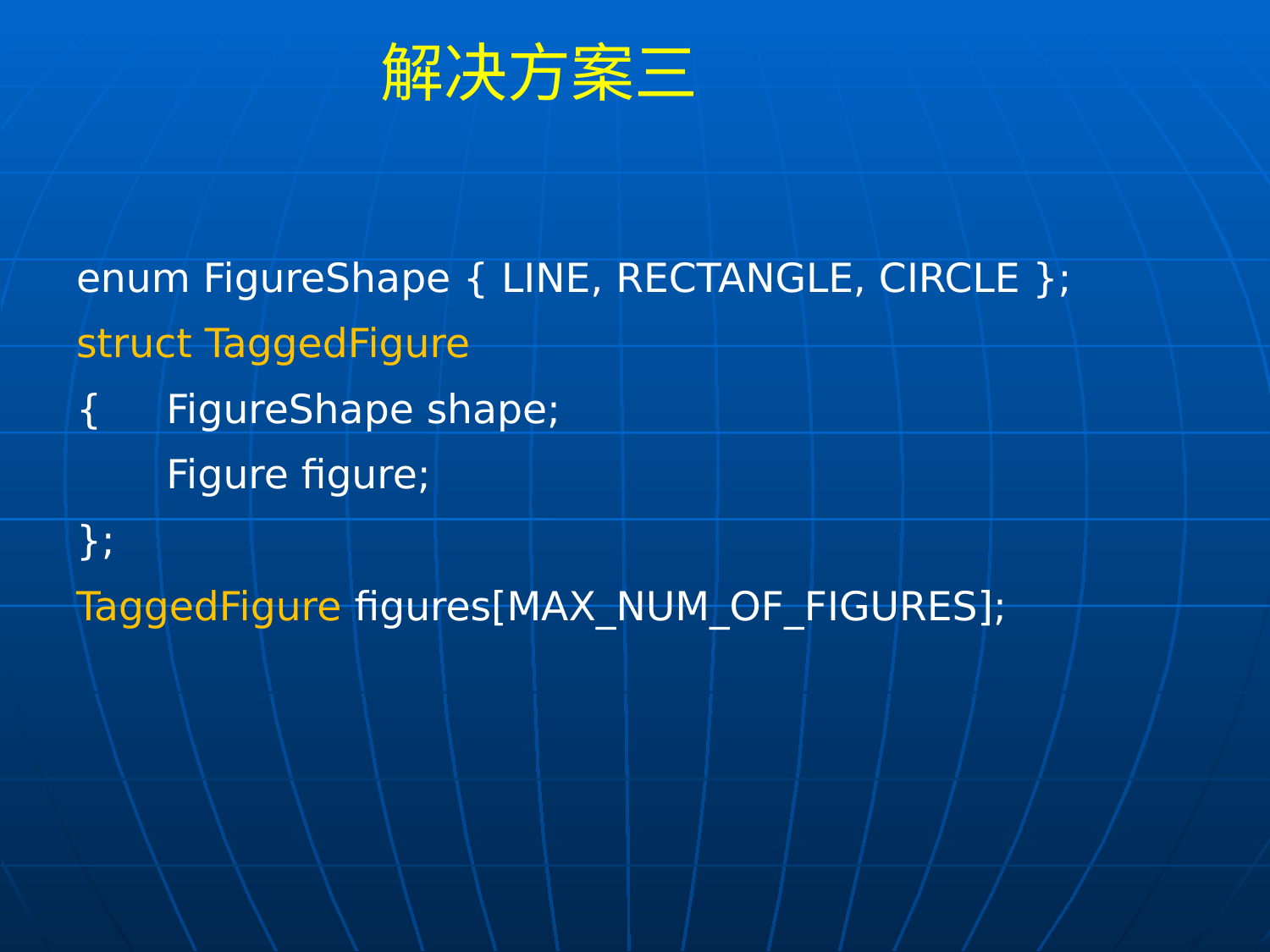

# 解决方案三
enum FigureShape { LINE, RECTANGLE, CIRCLE };
struct TaggedFigure
{	FigureShape shape;
	Figure figure;
};
TaggedFigure figures[MAX_NUM_OF_FIGURES];